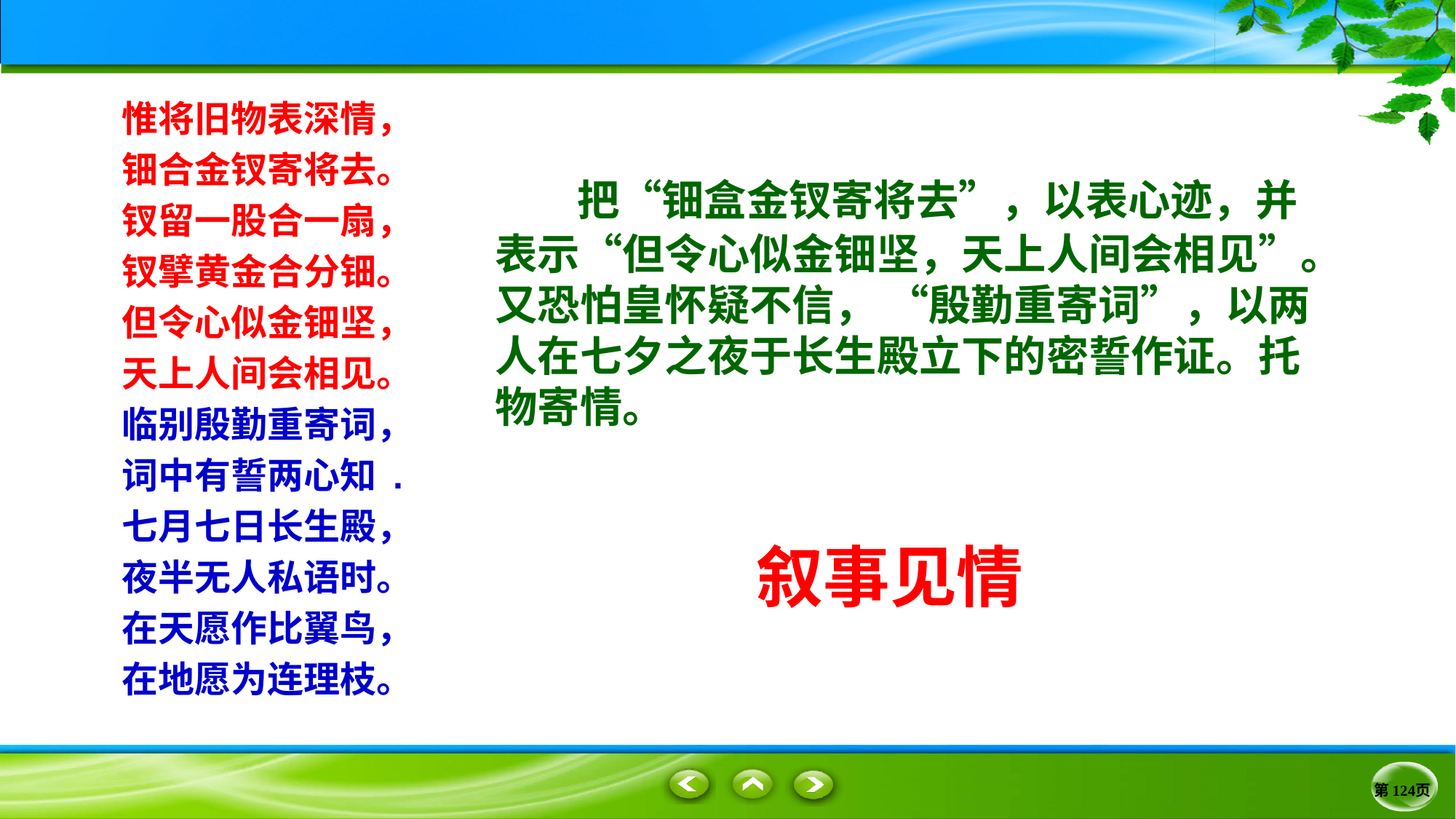

惟将旧物表深情，
钿合金钗寄将去。
钗留一股合一扇，
钗擘黄金合分钿。
但令心似金钿坚，
天上人间会相见。
临别殷勤重寄词，
词中有誓两心知 .
七月七日长生殿，
夜半无人私语时。
在天愿作比翼鸟，
在地愿为连理枝。
      把“钿盒金钗寄将去”，以表心迹，并表示“但令心似金钿坚，天上人间会相见”。又恐怕皇怀疑不信， “殷勤重寄词”，以两人在七夕之夜于长生殿立下的密誓作证。托物寄情。
叙事见情